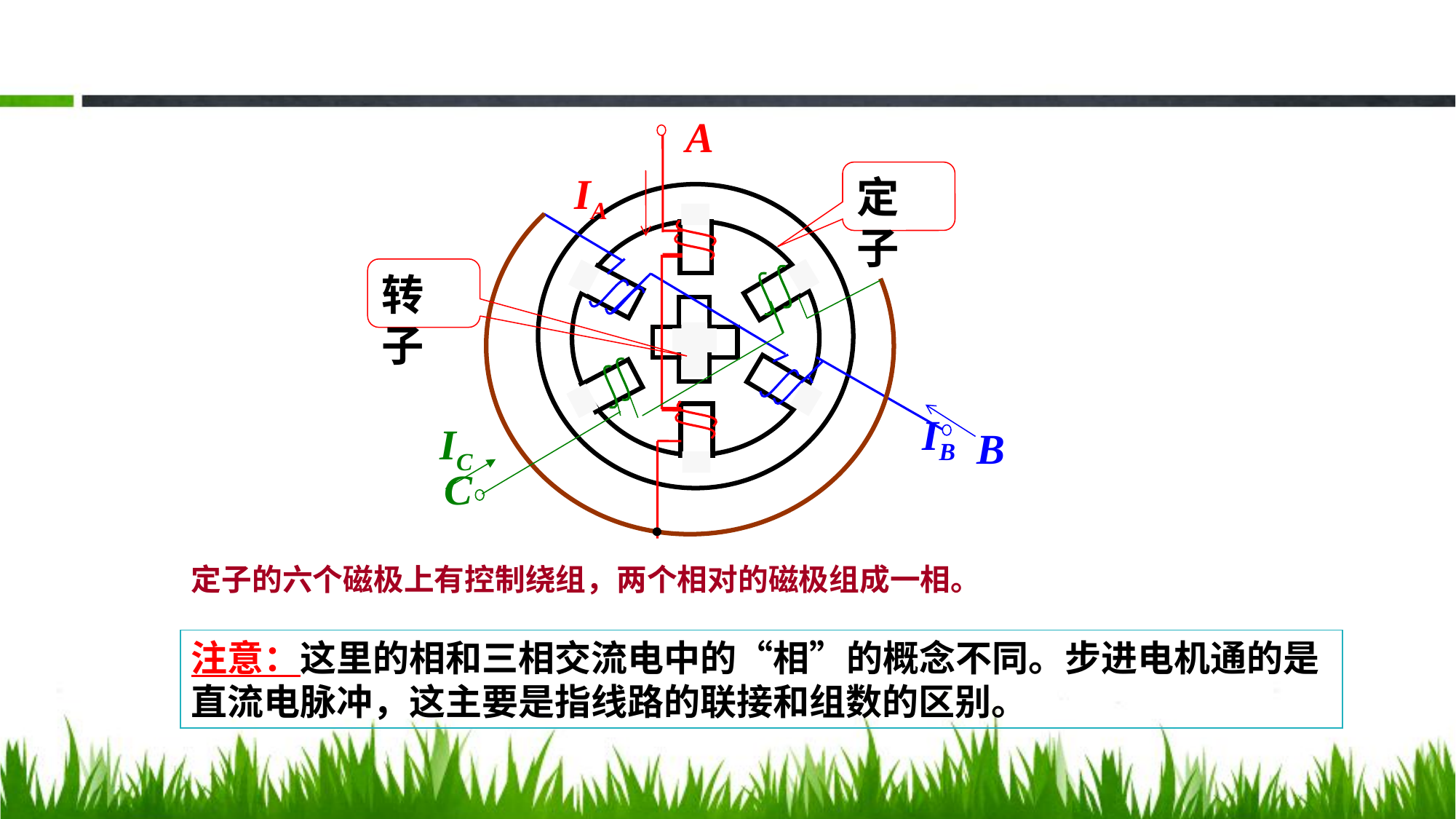

A

定子

转子

B

C

IA

IB

IC

定子的六个磁极上有控制绕组，两个相对的磁极组成一相。
注意：这里的相和三相交流电中的“相”的概念不同。步进电机通的是直流电脉冲，这主要是指线路的联接和组数的区别。